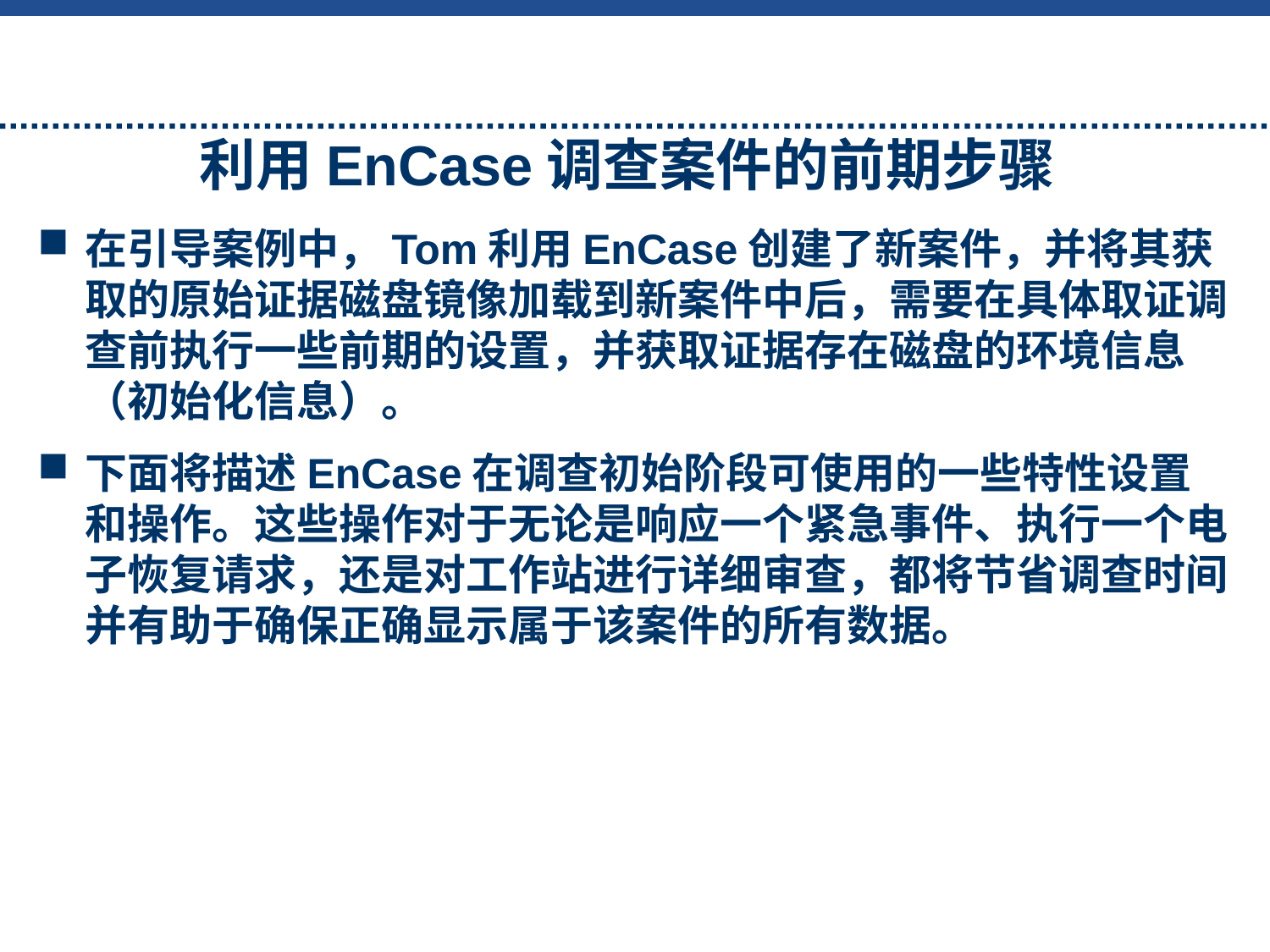

利用EnCase调查案件的前期步骤
在引导案例中，Tom利用EnCase创建了新案件，并将其获取的原始证据磁盘镜像加载到新案件中后，需要在具体取证调查前执行一些前期的设置，并获取证据存在磁盘的环境信息（初始化信息）。
下面将描述EnCase在调查初始阶段可使用的一些特性设置和操作。这些操作对于无论是响应一个紧急事件、执行一个电子恢复请求，还是对工作站进行详细审查，都将节省调查时间并有助于确保正确显示属于该案件的所有数据。